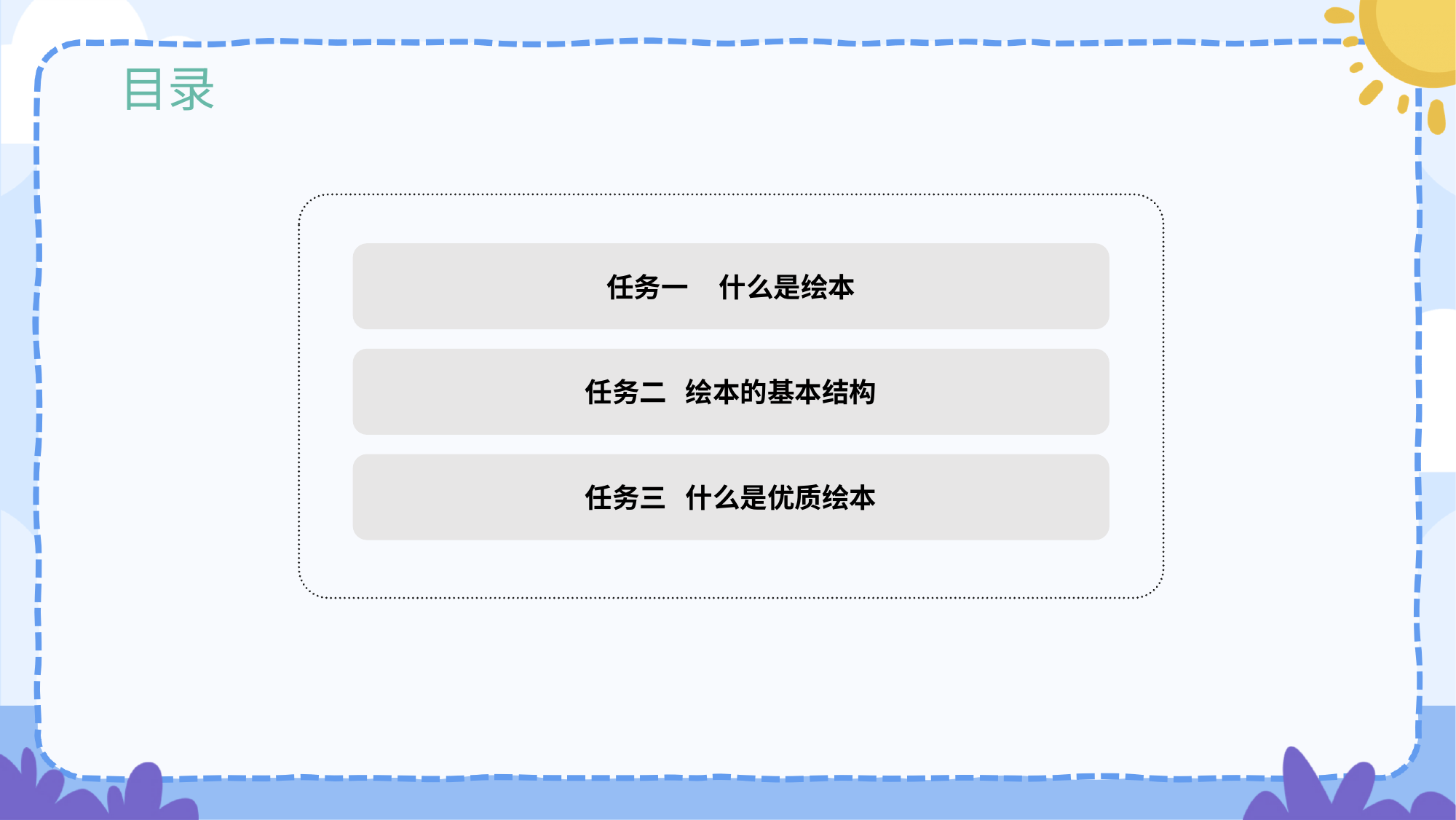

目录

任务一     什么是绘本

任务二   绘本的基本结构

任务三   什么是优质绘本